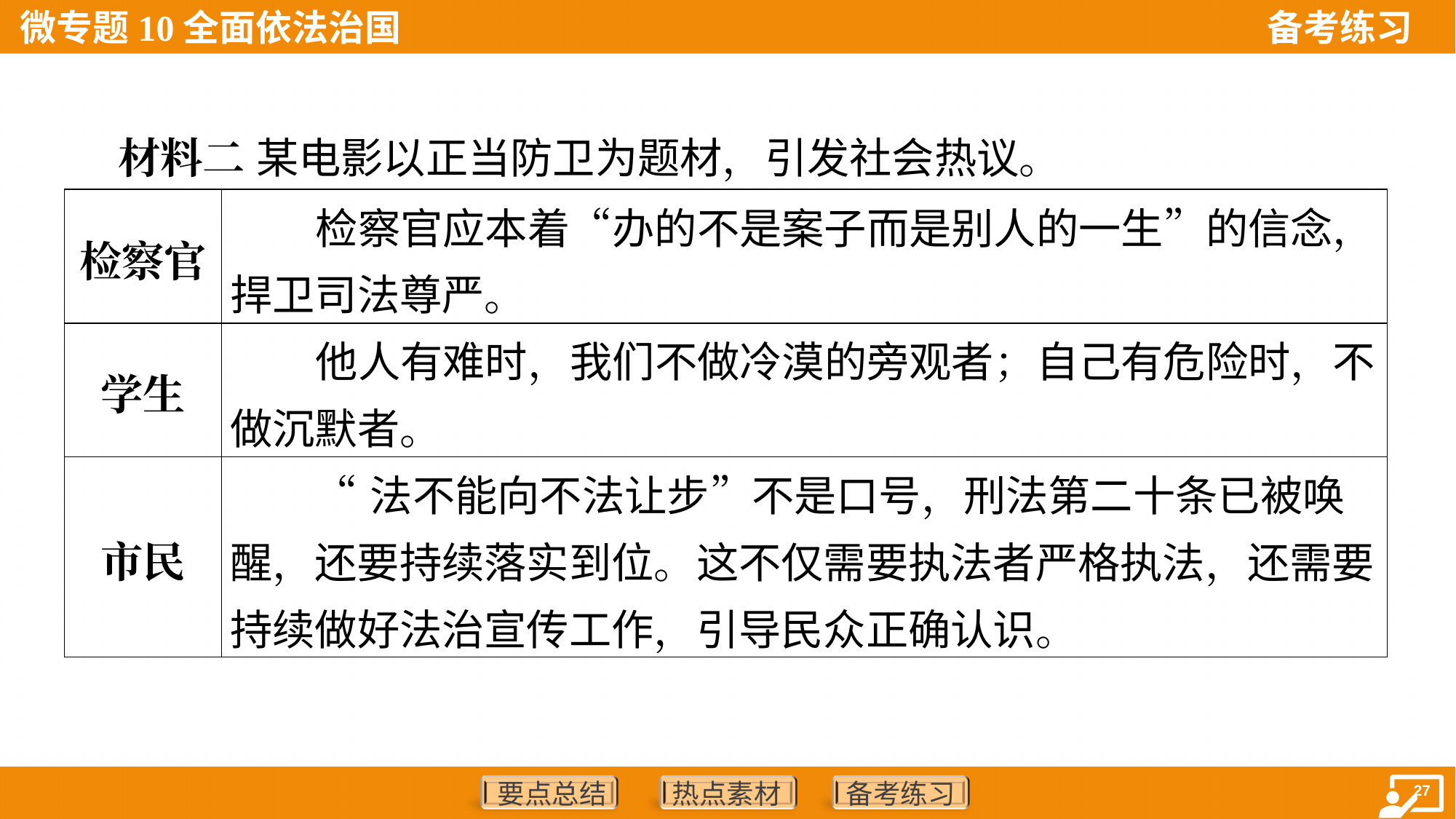

材料二 某电影以正当防卫为题材，引发社会热议。
| 检察官 | 检察官应本着“办的不是案子而是别人的一生”的信念，捍卫司法尊严。 |
| --- | --- |
| 学生 | 他人有难时，我们不做冷漠的旁观者；自己有危险时，不做沉默者。 |
| 市民 | “法不能向不法让步”不是口号，刑法第二十条已被唤醒，还要持续落实到位。这不仅需要执法者严格执法，还需要持续做好法治宣传工作，引导民众正确认识。 |